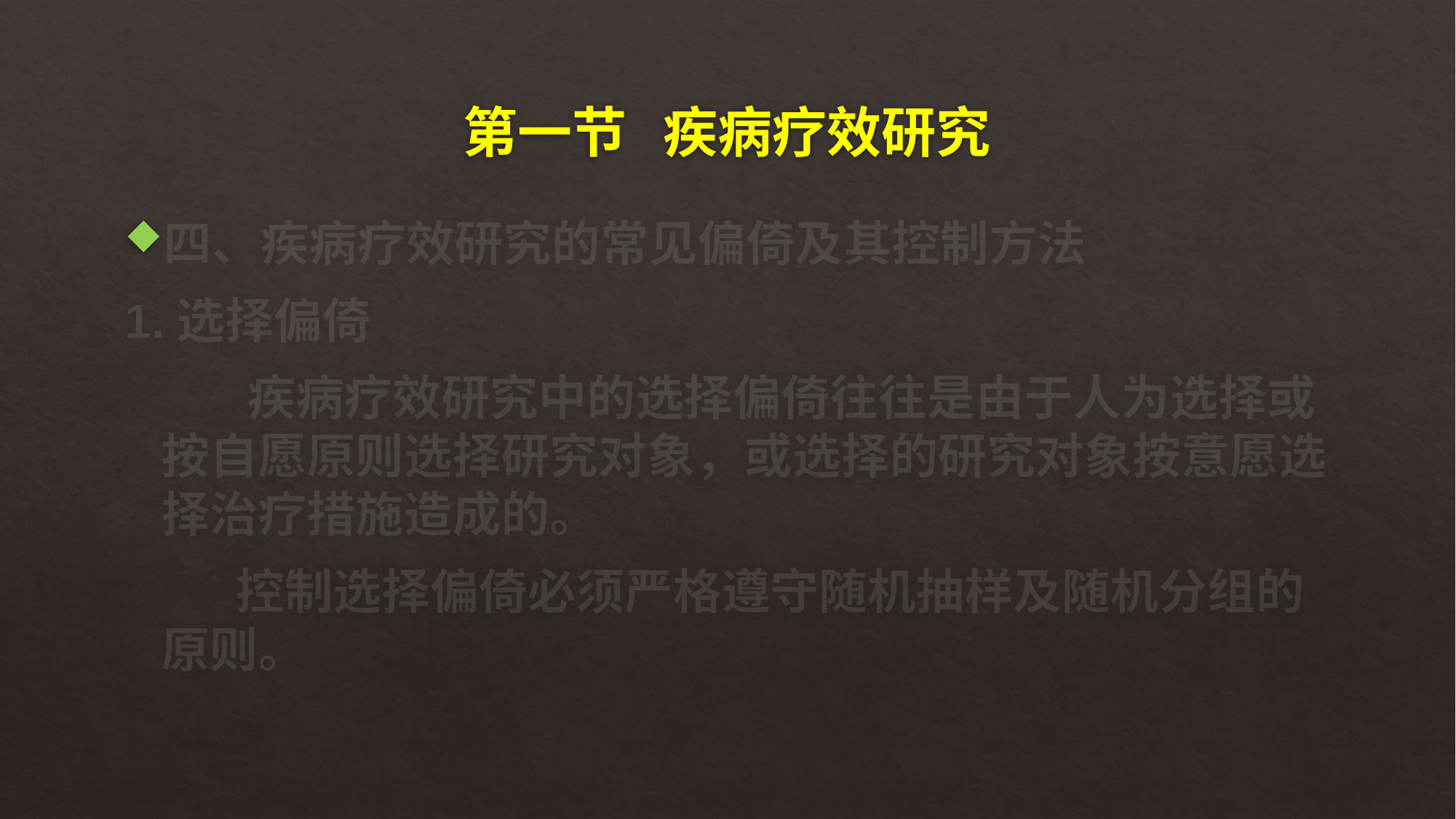

# 第一节   疾病疗效研究
四、疾病疗效研究的常见偏倚及其控制方法
1.选择偏倚
          疾病疗效研究中的选择偏倚往往是由于人为选择或按自愿原则选择研究对象，或选择的研究对象按意愿选择治疗措施造成的。
         控制选择偏倚必须严格遵守随机抽样及随机分组的原则。